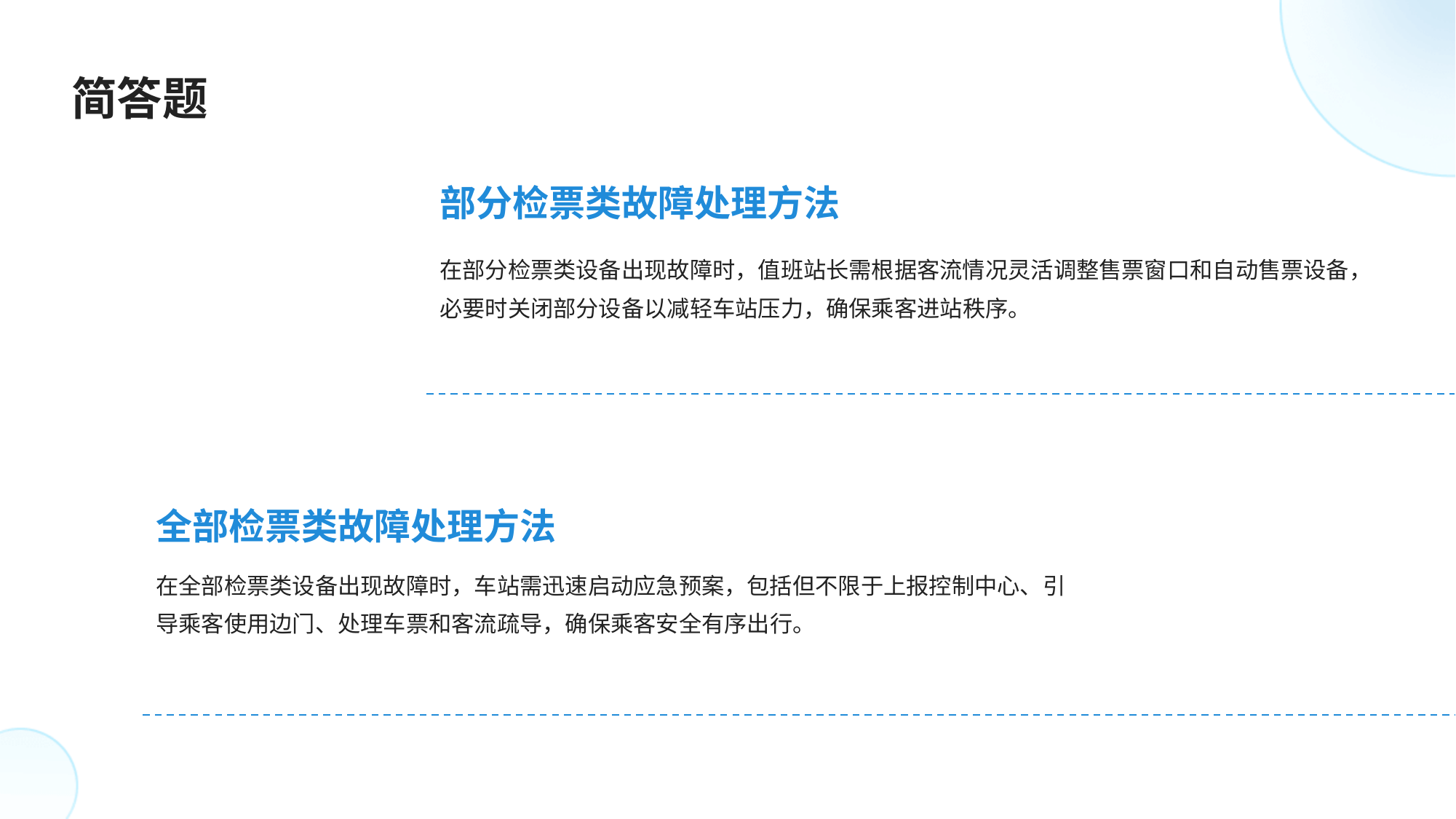

简答题
部分检票类故障处理方法
在部分检票类设备出现故障时，值班站长需根据客流情况灵活调整售票窗口和自动售票设备，必要时关闭部分设备以减轻车站压力，确保乘客进站秩序。
全部检票类故障处理方法
在全部检票类设备出现故障时，车站需迅速启动应急预案，包括但不限于上报控制中心、引导乘客使用边门、处理车票和客流疏导，确保乘客安全有序出行。